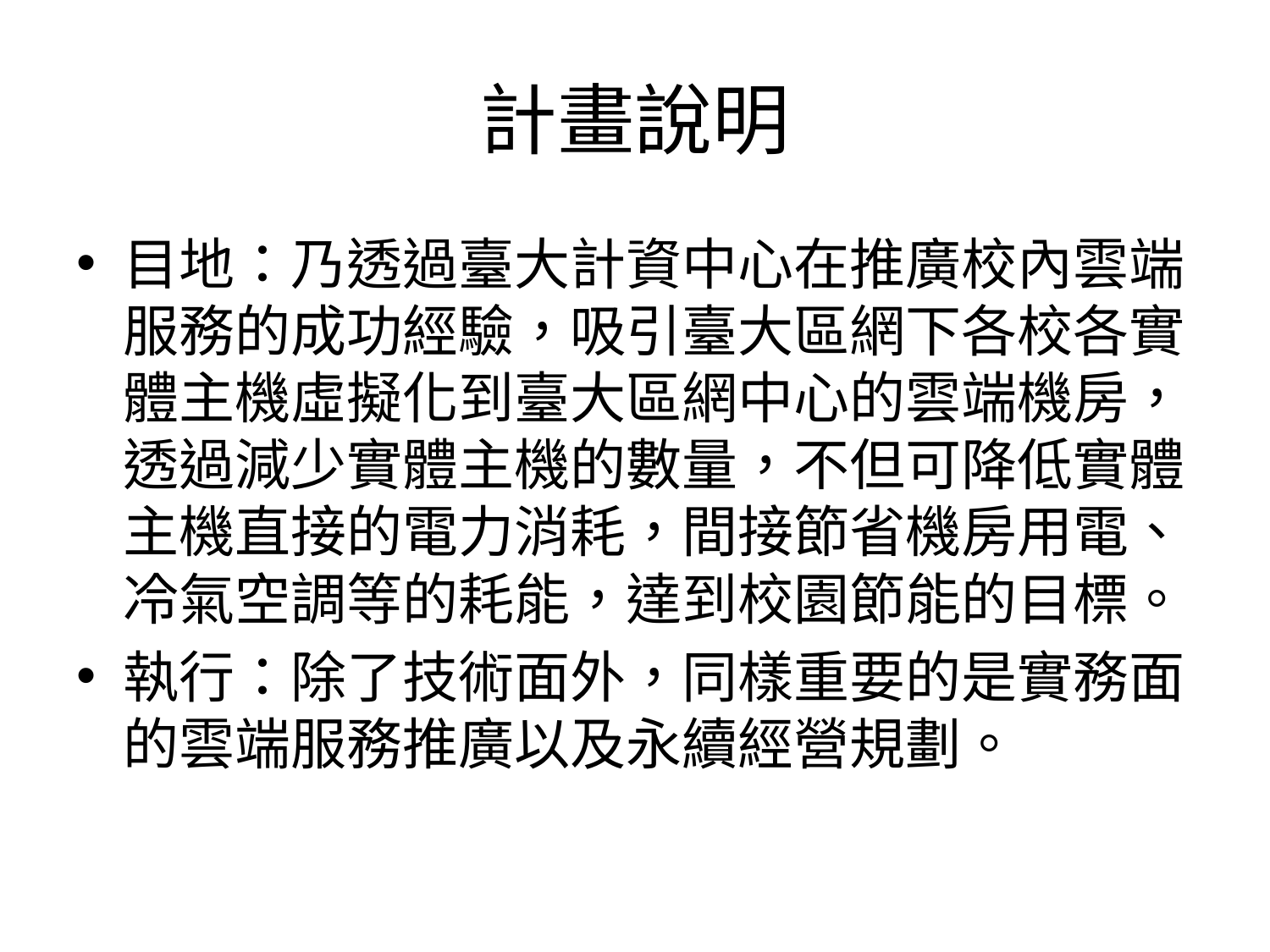

# 計畫說明
目地：乃透過臺大計資中心在推廣校內雲端服務的成功經驗，吸引臺大區網下各校各實體主機虛擬化到臺大區網中心的雲端機房，透過減少實體主機的數量，不但可降低實體主機直接的電力消耗，間接節省機房用電、冷氣空調等的耗能，達到校園節能的目標。
執行：除了技術面外，同樣重要的是實務面的雲端服務推廣以及永續經營規劃。